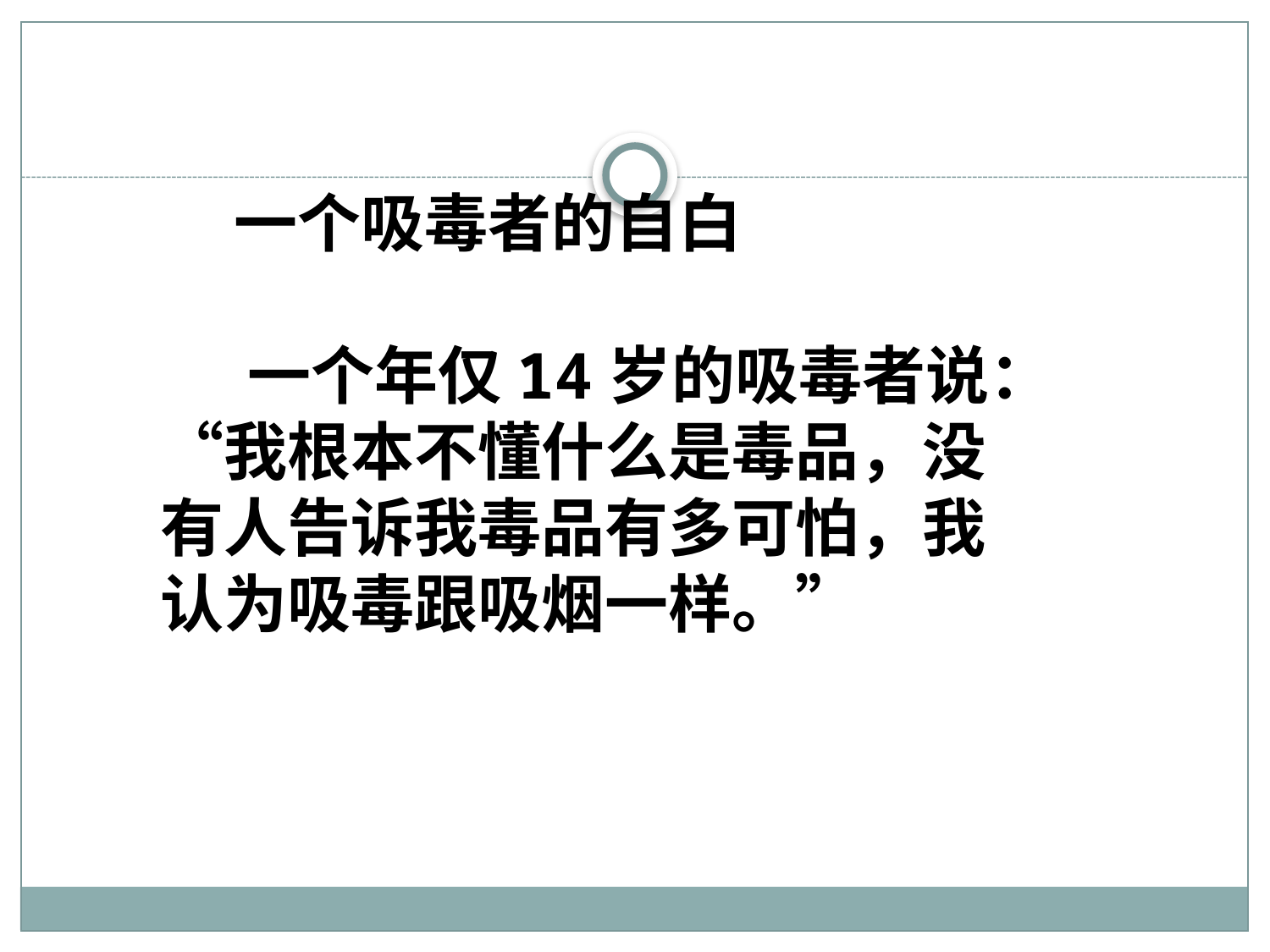

一个吸毒者的自白

     一个年仅14岁的吸毒者说：“我根本不懂什么是毒品，没有人告诉我毒品有多可怕，我认为吸毒跟吸烟一样。”